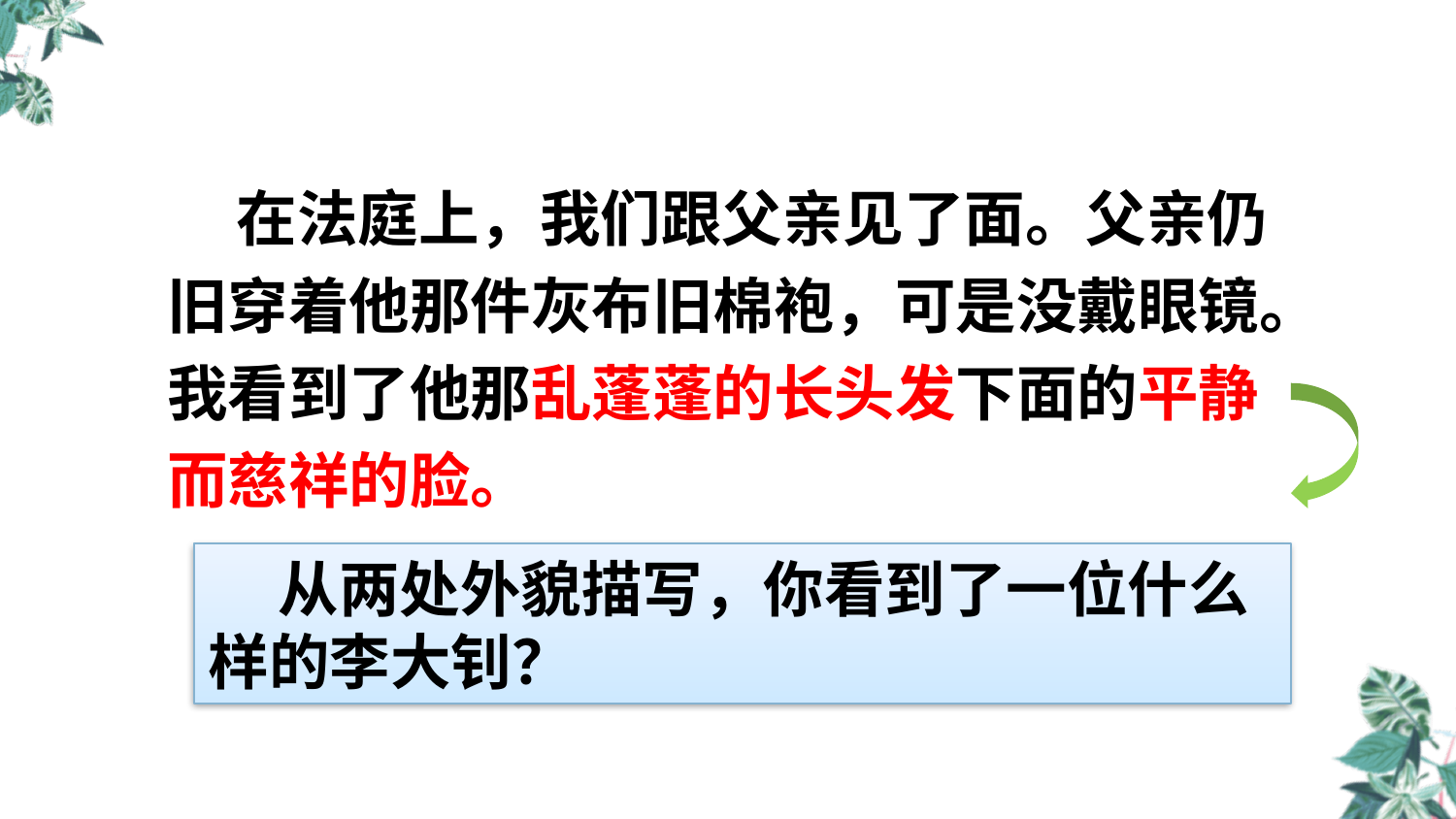

在法庭上，我们跟父亲见了面。父亲仍旧穿着他那件灰布旧棉袍，可是没戴眼镜。我看到了他那乱蓬蓬的长头发下面的平静而慈祥的脸。

    从两处外貌描写，你看到了一位什么样的李大钊？